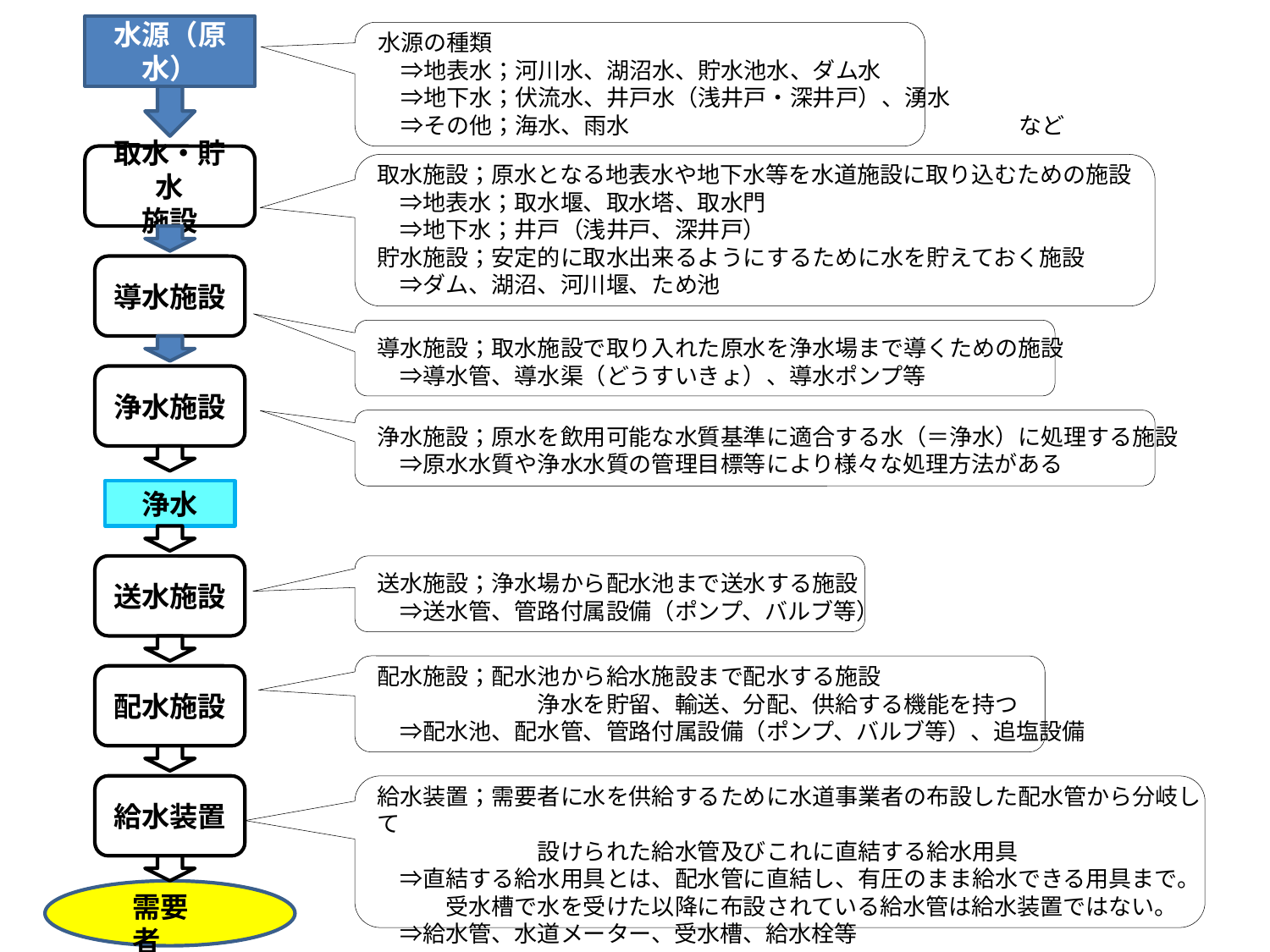

水源（原水）

水源の種類
　⇒地表水；河川水、湖沼水、貯水池水、ダム水
　⇒地下水；伏流水、井戸水（浅井戸・深井戸）、湧水
　⇒その他；海水、雨水　　　　　　　　　　　　　　　　　など

取水・貯水
施設

取水施設；原水となる地表水や地下水等を水道施設に取り込むための施設
　⇒地表水；取水堰、取水塔、取水門
　⇒地下水；井戸（浅井戸、深井戸）
貯水施設；安定的に取水出来るようにするために水を貯えておく施設
　⇒ダム、湖沼、河川堰、ため池

導水施設

導水施設；取水施設で取り入れた原水を浄水場まで導くための施設
　⇒導水管、導水渠（どうすいきょ）、導水ポンプ等
浄水施設

浄水施設；原水を飲用可能な水質基準に適合する水（＝浄水）に処理する施設
　⇒原水水質や浄水水質の管理目標等により様々な処理方法がある

浄水

送水施設

送水施設；浄水場から配水池まで送水する施設
　⇒送水管、管路付属設備（ポンプ、バルブ等）

配水施設；配水池から給水施設まで配水する施設
　　　　　　　浄水を貯留、輸送、分配、供給する機能を持つ
　⇒配水池、配水管、管路付属設備（ポンプ、バルブ等）、追塩設備
配水施設

給水装置

給水装置；需要者に水を供給するために水道事業者の布設した配水管から分岐して
　　　　　　　設けられた給水管及びこれに直結する給水用具
　⇒直結する給水用具とは、配水管に直結し、有圧のまま給水できる用具まで。
　　　受水槽で水を受けた以降に布設されている給水管は給水装置ではない。
　⇒給水管、水道メーター、受水槽、給水栓等

需要者